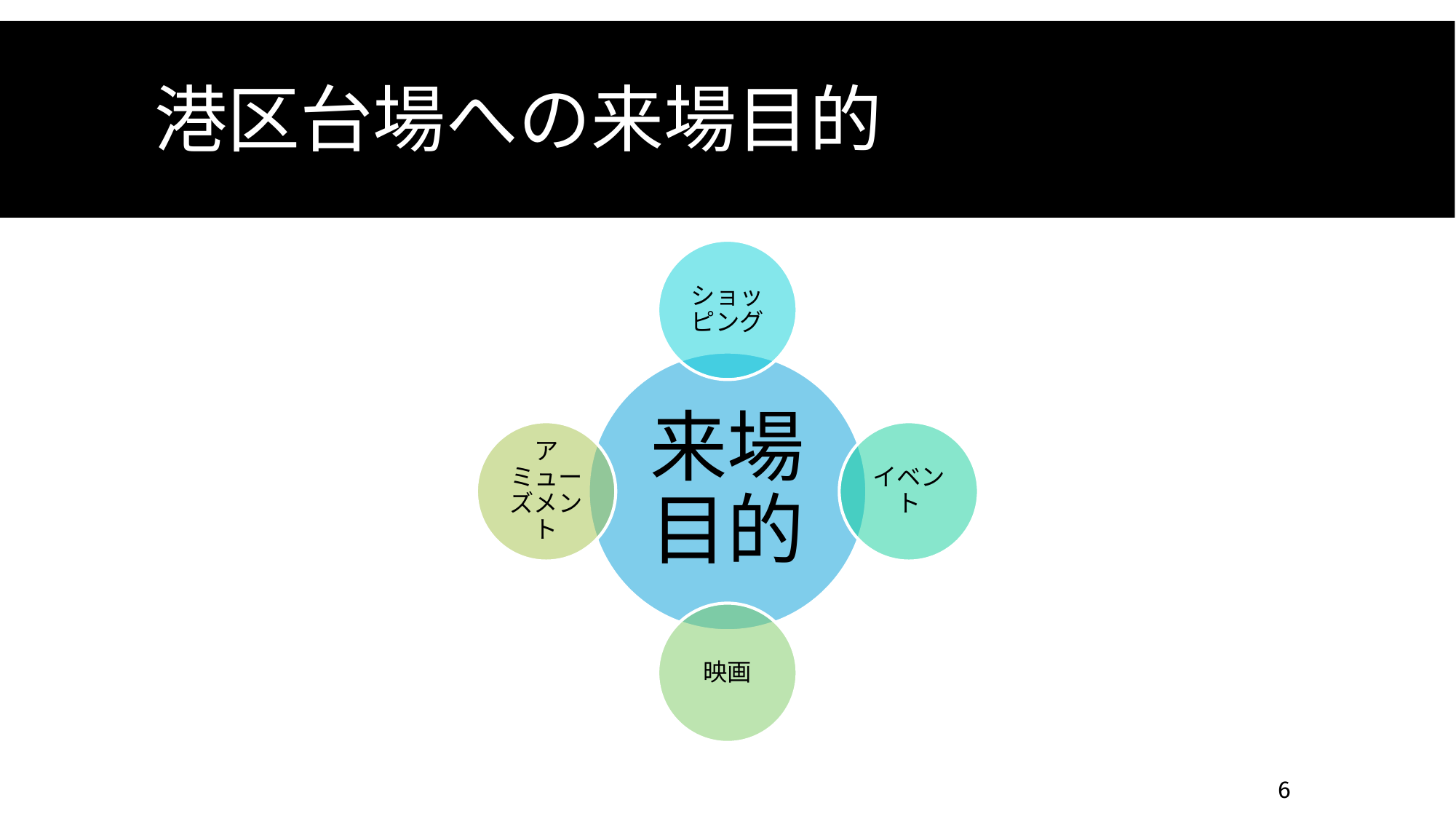

# 港区台場への来場目的
来場目的
ショッピング
イベント
映画
アミューズメント
6